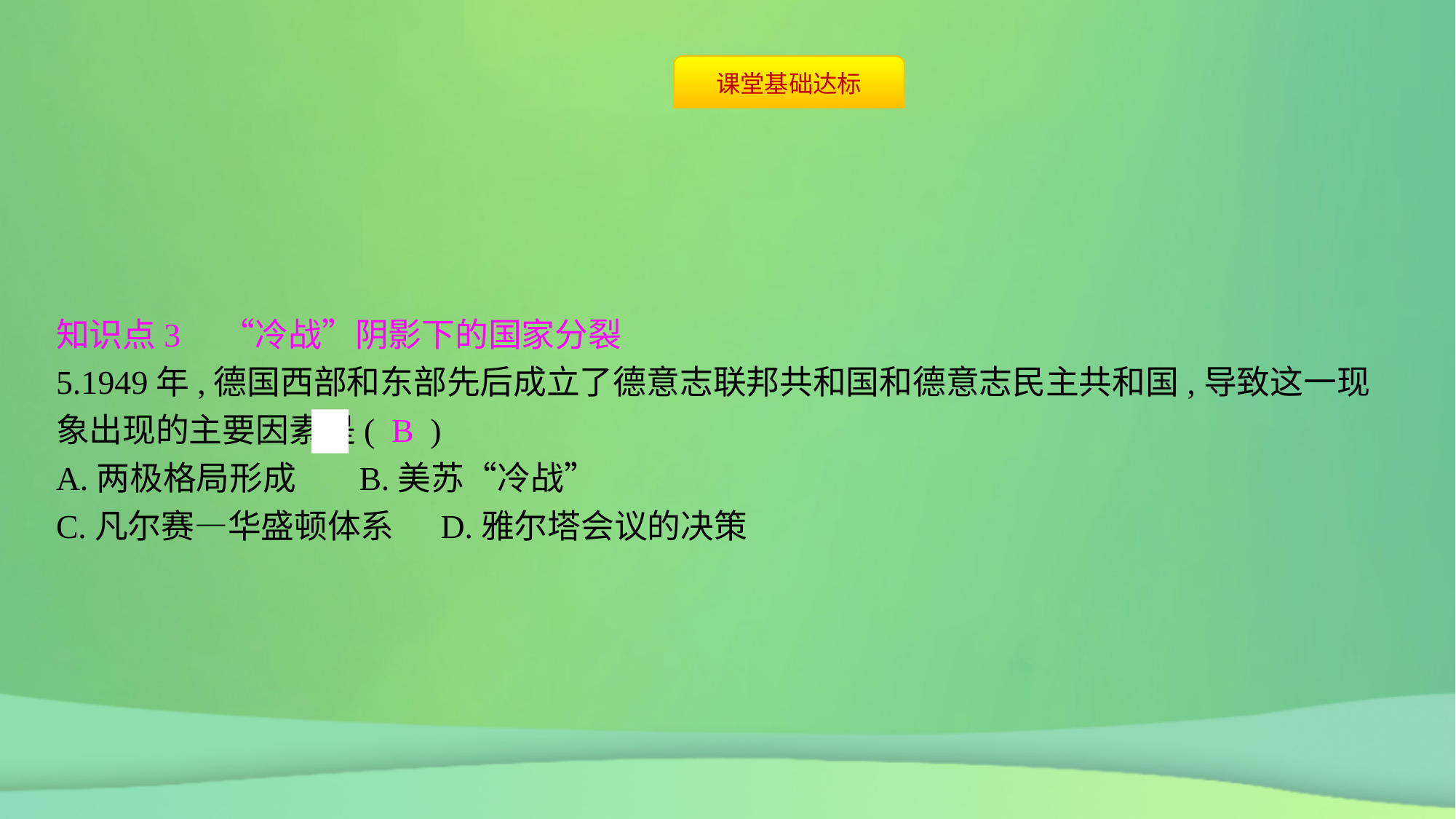

知识点3　“冷战”阴影下的国家分裂
5.1949年,德国西部和东部先后成立了德意志联邦共和国和德意志民主共和国,导致这一现象出现的主要因素是(  B  )
A.两极格局形成	B.美苏“冷战”
C.凡尔赛—华盛顿体系	D.雅尔塔会议的决策